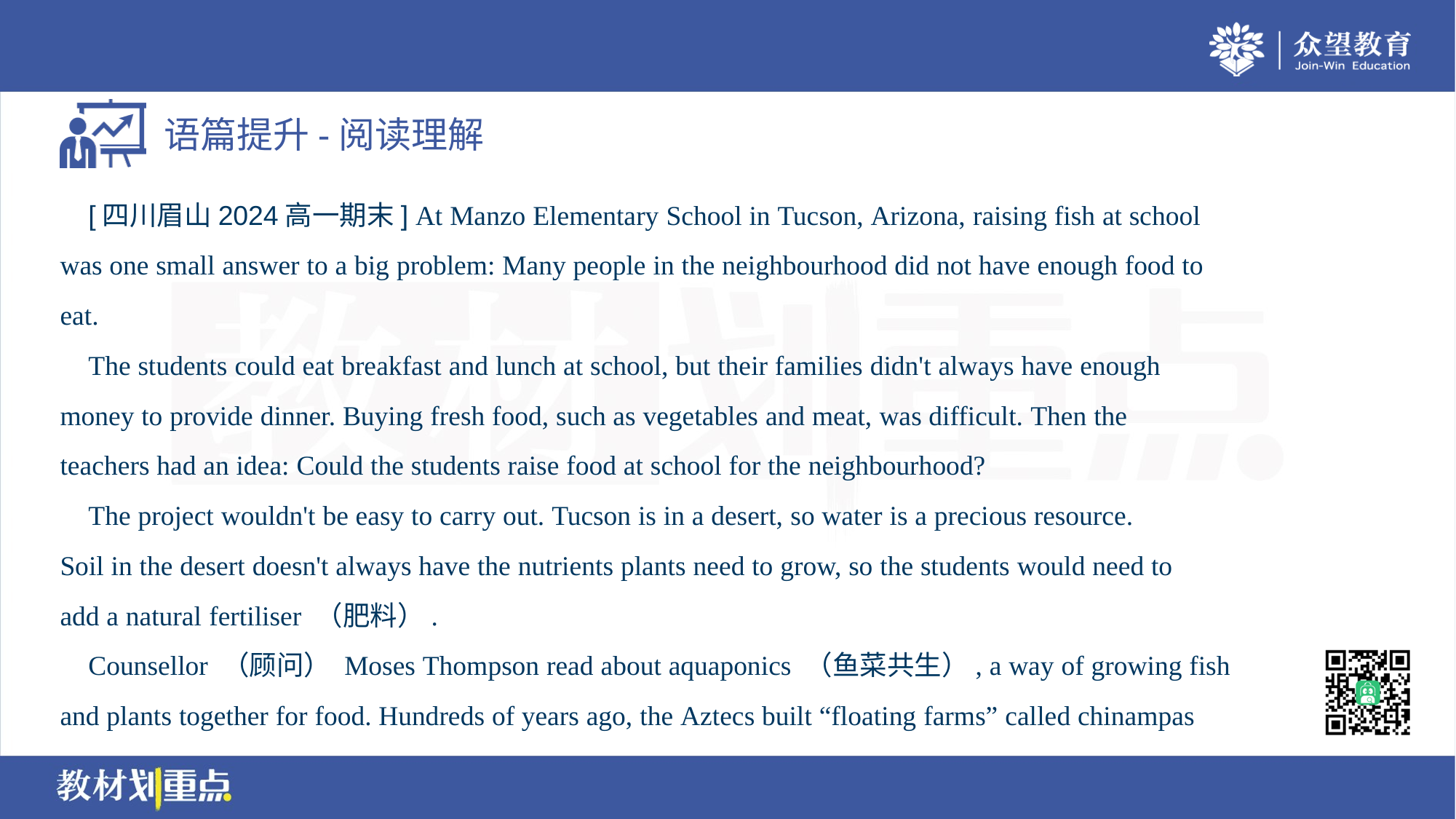

[四川眉山2024高一期末] At Manzo Elementary School in Tucson, Arizona, raising fish at school
was one small answer to a big problem: Many people in the neighbourhood did not have enough food to
eat.
    The students could eat breakfast and lunch at school, but their families didn't always have enough
money to provide dinner. Buying fresh food, such as vegetables and meat, was difficult. Then the
teachers had an idea: Could the students raise food at school for the neighbourhood?
    The project wouldn't be easy to carry out. Tucson is in a desert, so water is a precious resource.
Soil in the desert doesn't always have the nutrients plants need to grow, so the students would need to
add a natural fertiliser （肥料）.
    Counsellor （顾问） Moses Thompson read about aquaponics （鱼菜共生）, a way of growing fish
and plants together for food. Hundreds of years ago, the Aztecs built “floating farms” called chinampas